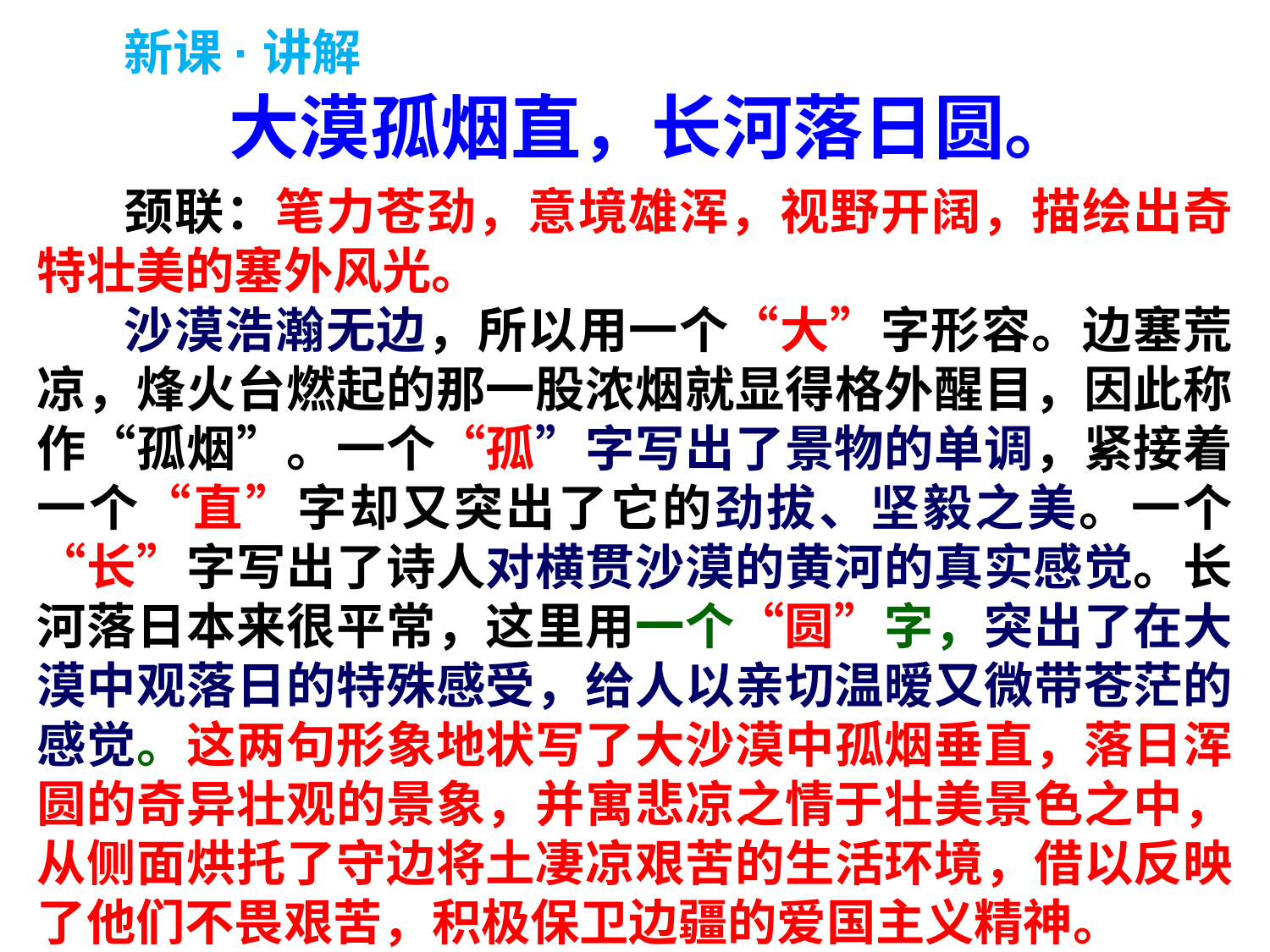

新课·讲解
大漠孤烟直，长河落日圆。
      颈联：笔力苍劲，意境雄浑，视野开阔，描绘出奇特壮美的塞外风光。
      沙漠浩瀚无边，所以用一个“大”字形容。边塞荒凉，烽火台燃起的那一股浓烟就显得格外醒目，因此称作“孤烟”。一个“孤”字写出了景物的单调，紧接着一个“直”字却又突出了它的劲拔、坚毅之美。一个“长”字写出了诗人对横贯沙漠的黄河的真实感觉。长河落日本来很平常，这里用一个“圆”字，突出了在大漠中观落日的特殊感受，给人以亲切温暧又微带苍茫的感觉。这两句形象地状写了大沙漠中孤烟垂直，落日浑圆的奇异壮观的景象，并寓悲凉之情于壮美景色之中，从侧面烘托了守边将土凄凉艰苦的生活环境，借以反映了他们不畏艰苦，积极保卫边疆的爱国主义精神。